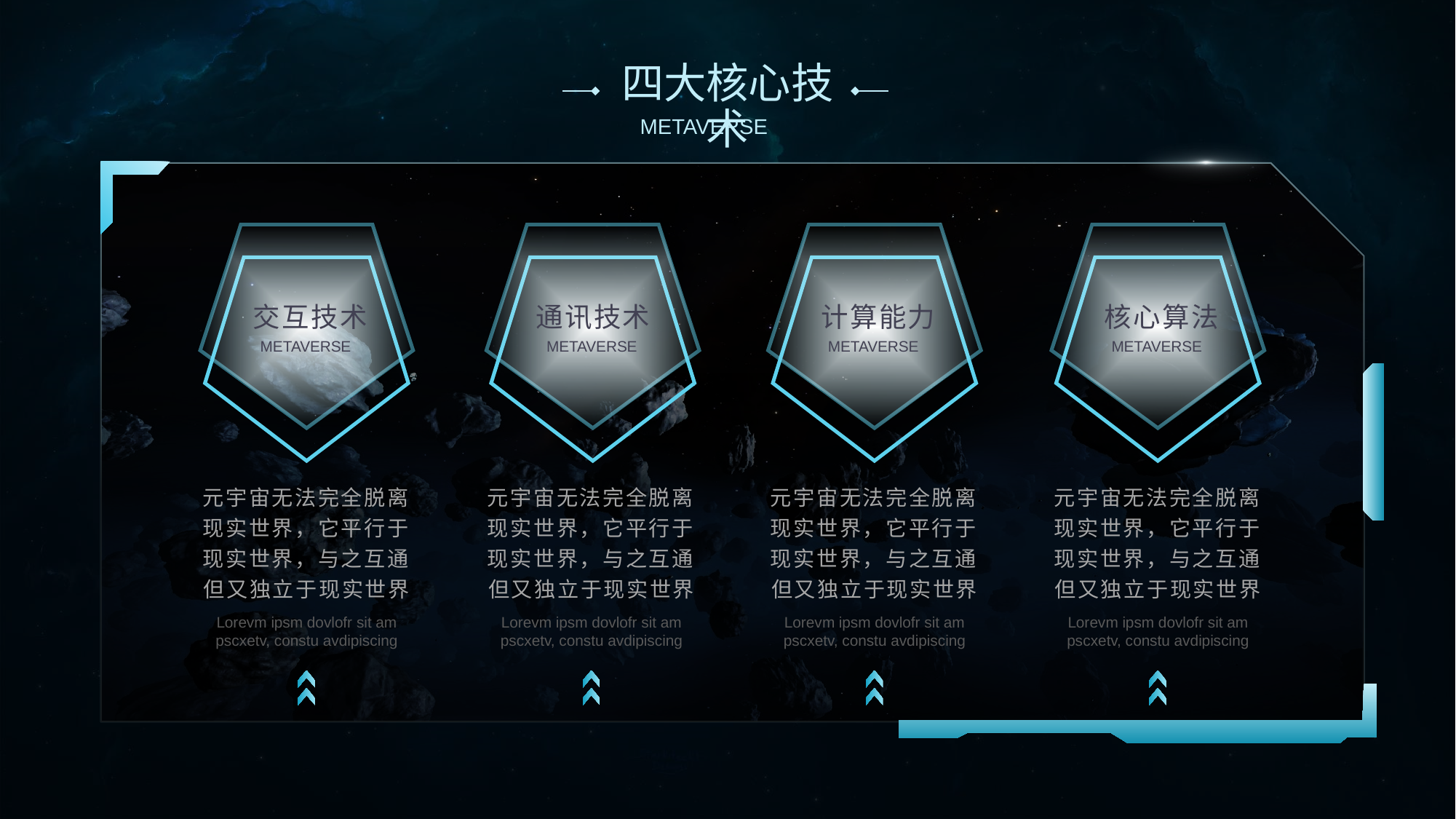

# 四大核心技术

交互技术
通讯技术
计算能力
核心算法
METAVERSE
METAVERSE
METAVERSE
METAVERSE
元宇宙无法完全脱离现实世界，它平行于现实世界，与之互通但又独立于现实世界
元宇宙无法完全脱离现实世界，它平行于现实世界，与之互通但又独立于现实世界
元宇宙无法完全脱离现实世界，它平行于现实世界，与之互通但又独立于现实世界
元宇宙无法完全脱离现实世界，它平行于现实世界，与之互通但又独立于现实世界
Lorevm ipsm dovlofr sit am pscxetv, constu avdipiscing
Lorevm ipsm dovlofr sit am pscxetv, constu avdipiscing
Lorevm ipsm dovlofr sit am pscxetv, constu avdipiscing
Lorevm ipsm dovlofr sit am pscxetv, constu avdipiscing